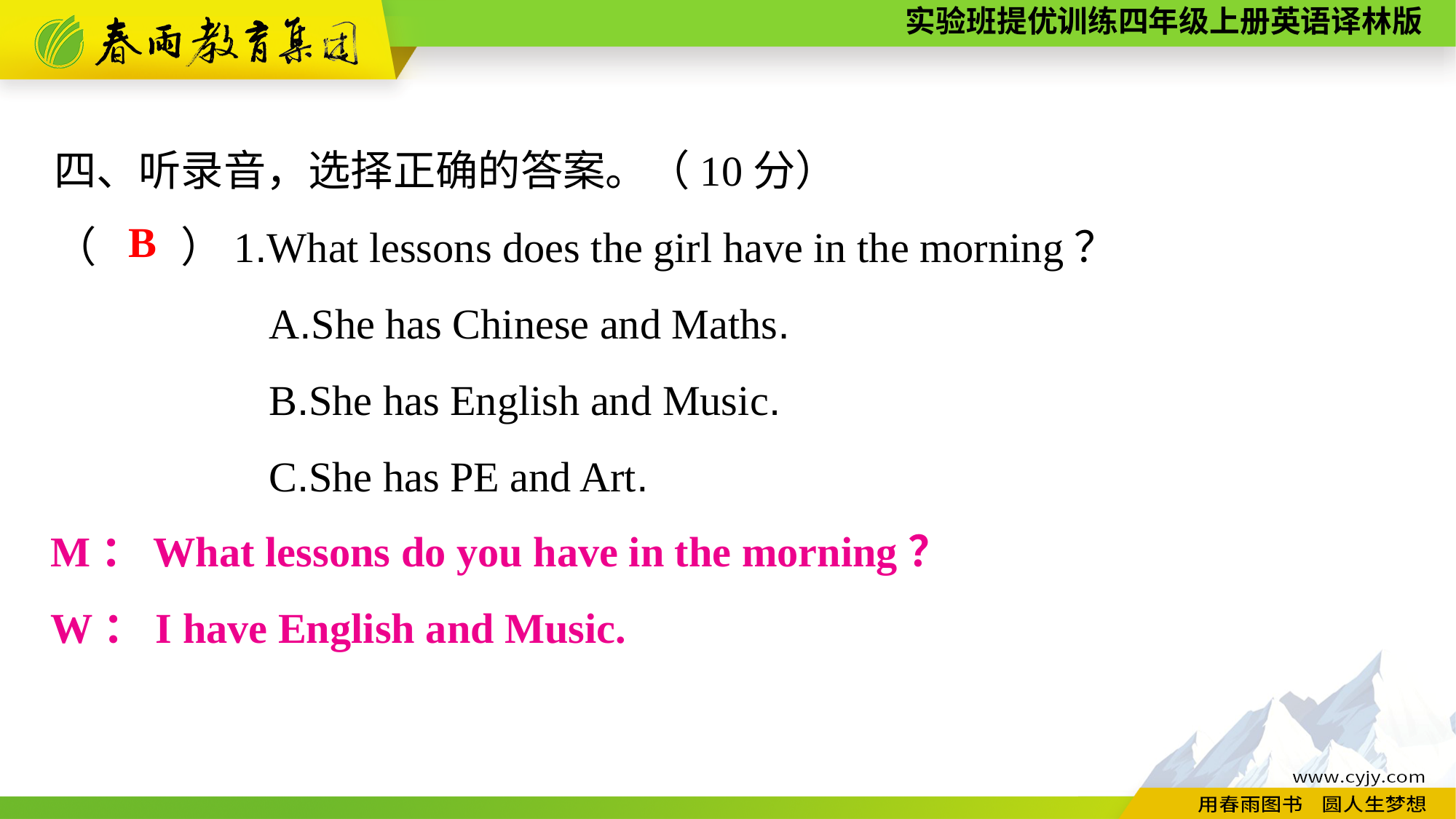

四、听录音，选择正确的答案。（10分）
（　　）1.What lessons does the girl have in the morning？
A.She has Chinese and Maths.
B.She has English and Music.
C.She has PE and Art.
B
M：What lessons do you have in the morning？
W：I have English and Music.